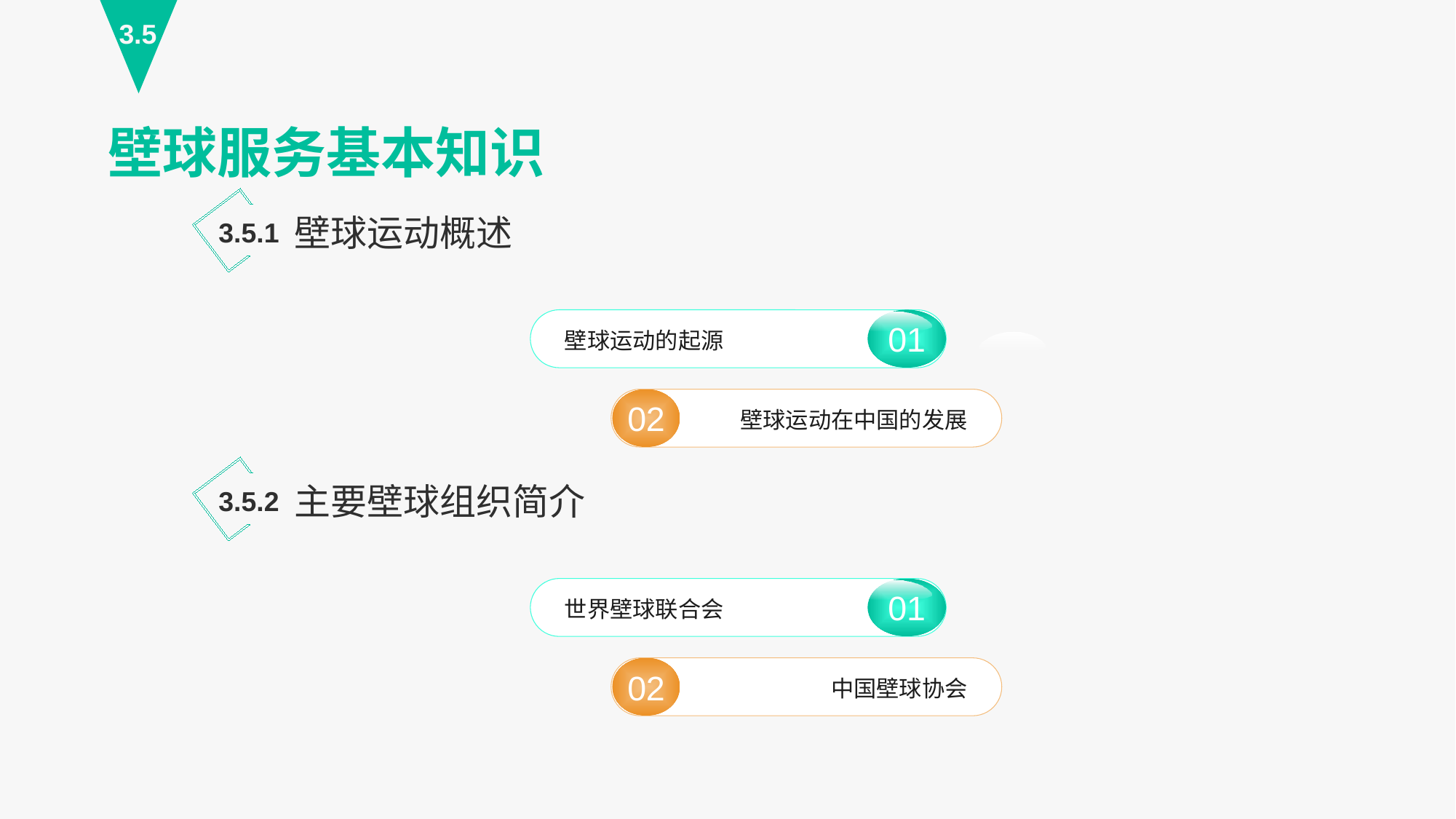

3.5
壁球服务基本知识

壁球运动概述
3.5.1

01
壁球运动的起源

02
壁球运动在中国的发展

主要壁球组织简介
3.5.2

01
世界壁球联合会
02
中国壁球协会